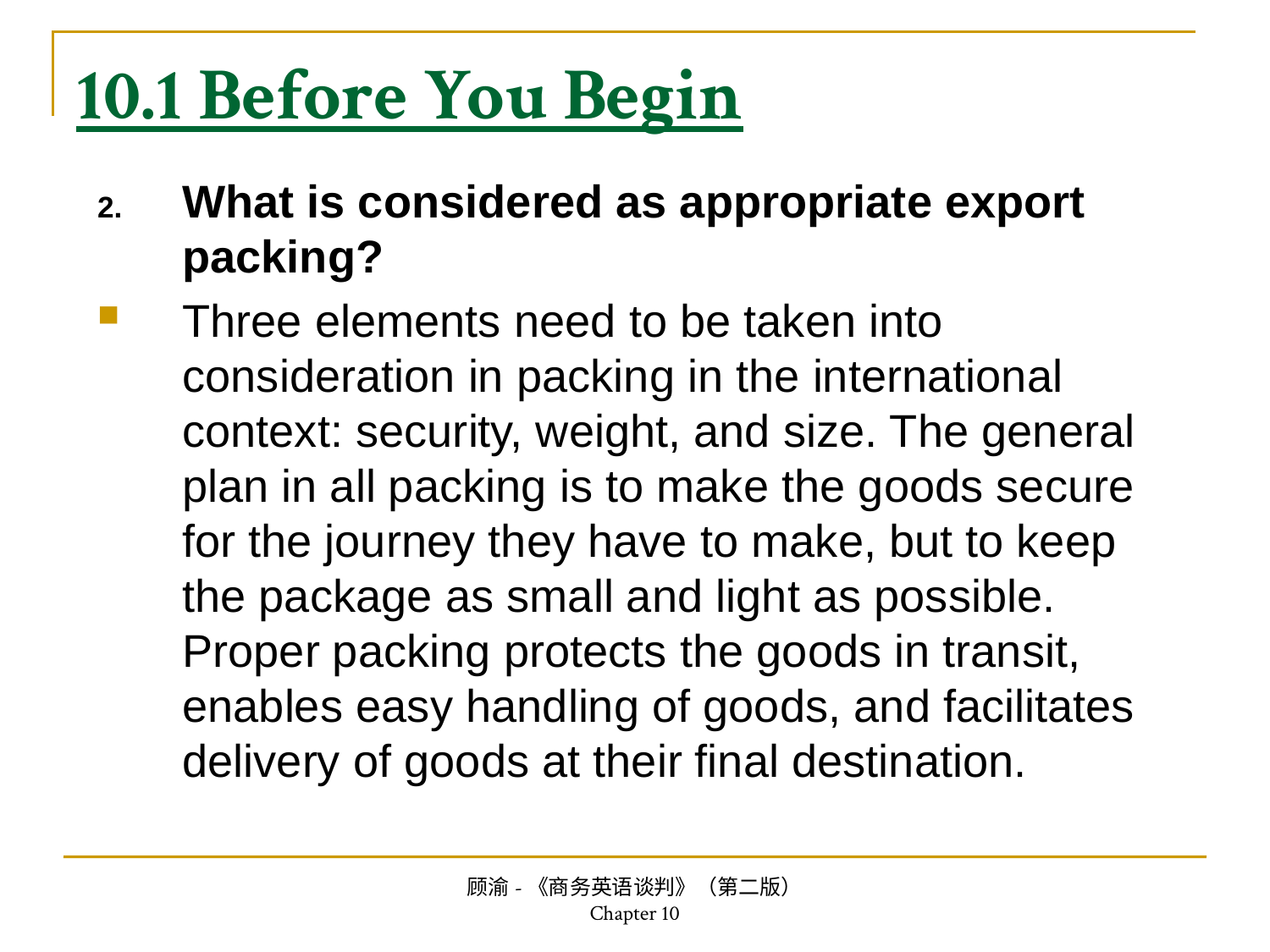

# 10.1 Before You Begin
What is considered as appropriate export packing?
Three elements need to be taken into consideration in packing in the international context: security, weight, and size. The general plan in all packing is to make the goods secure for the journey they have to make, but to keep the package as small and light as possible. Proper packing protects the goods in transit, enables easy handling of goods, and facilitates delivery of goods at their final destination.

6
顾渝-《商务英语谈判》（第二版） Chapter 10